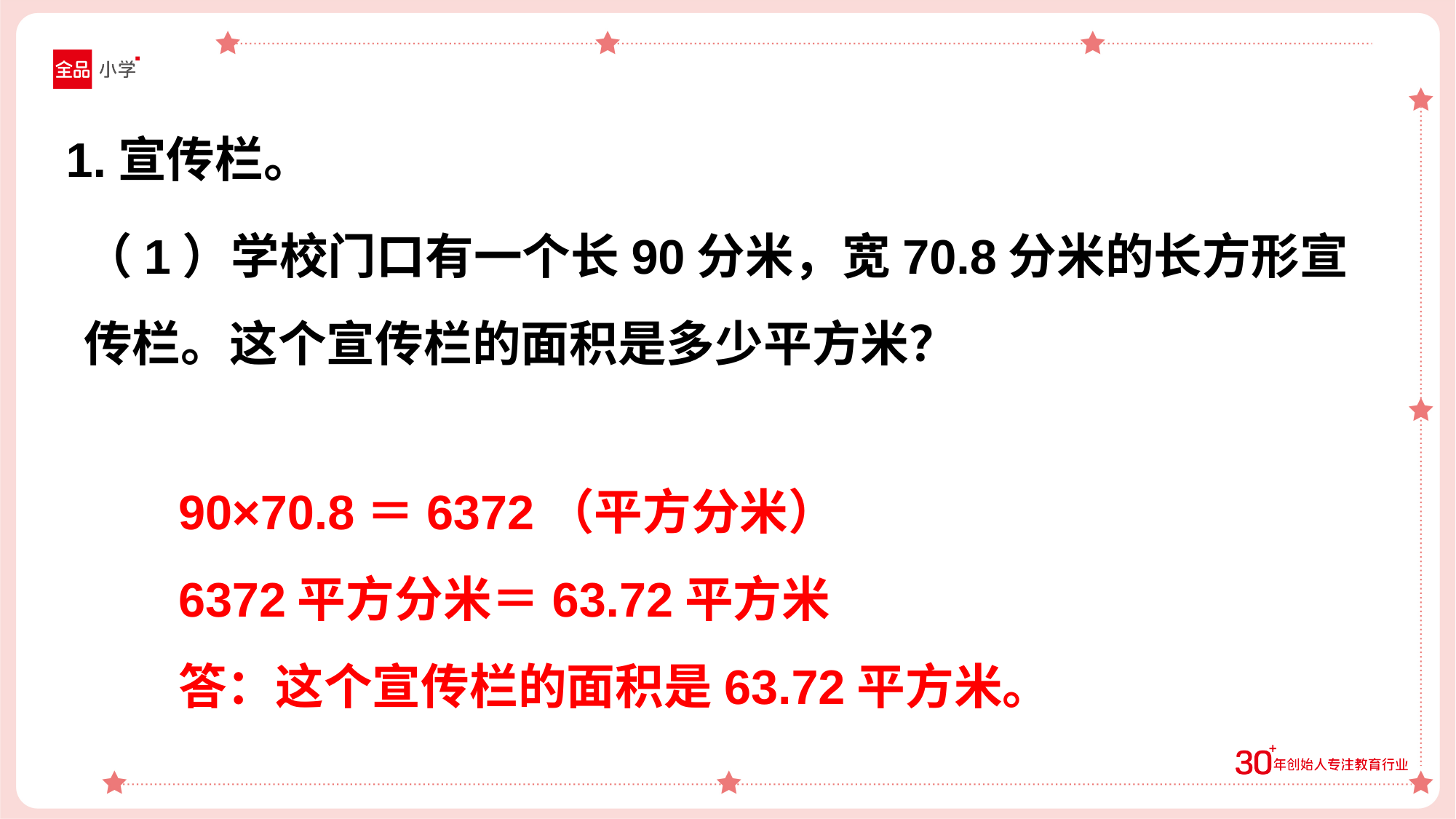

1.宣传栏。
（1）学校门口有一个长90分米，宽70.8分米的长方形宣传栏。这个宣传栏的面积是多少平方米？
90×70.8＝6372（平方分米）
6372平方分米＝63.72平方米
答：这个宣传栏的面积是63.72平方米。